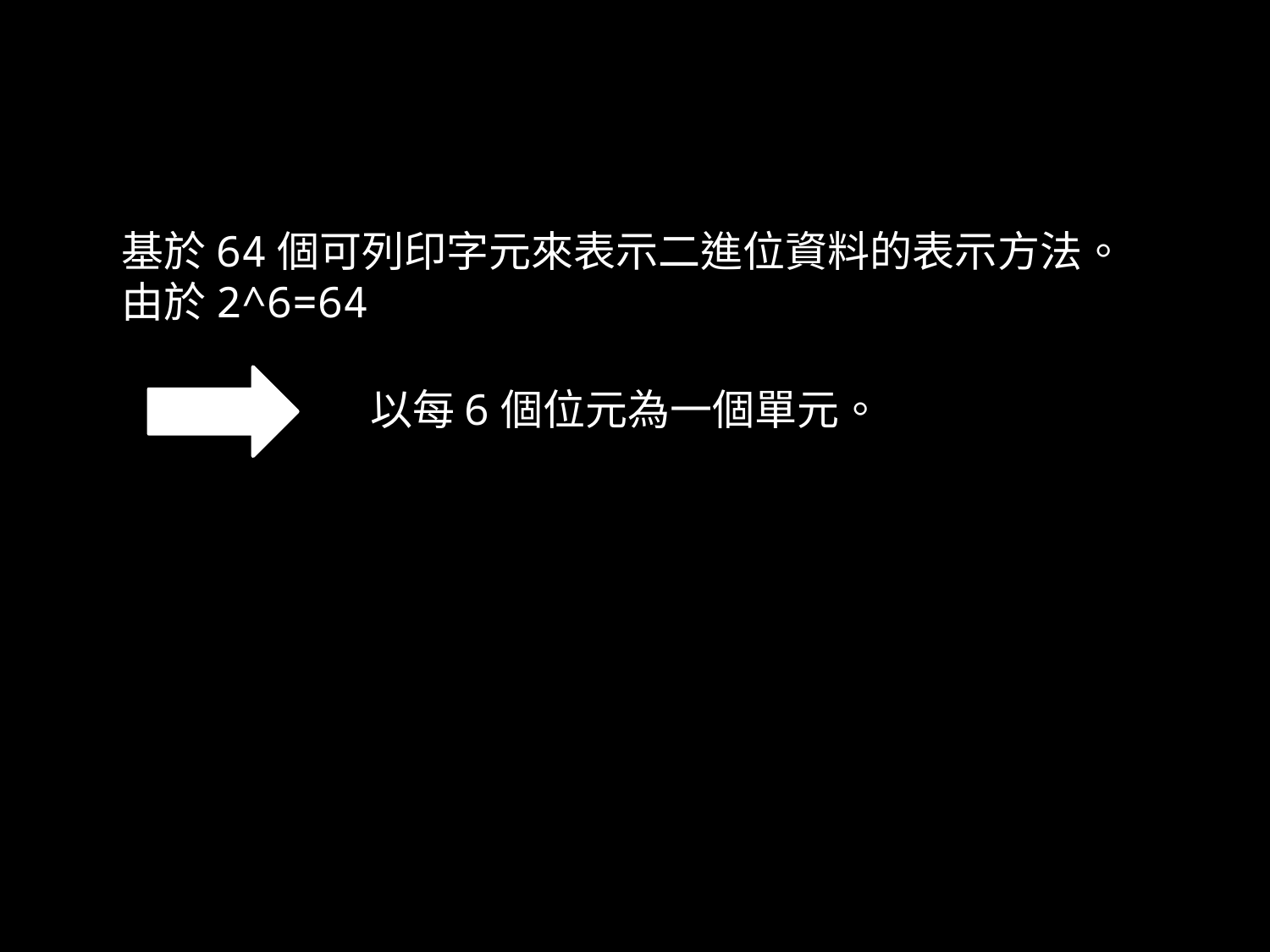

基於64個可列印字元來表示二進位資料的表示方法。由於2^6=64

以每6個位元為一個單元。